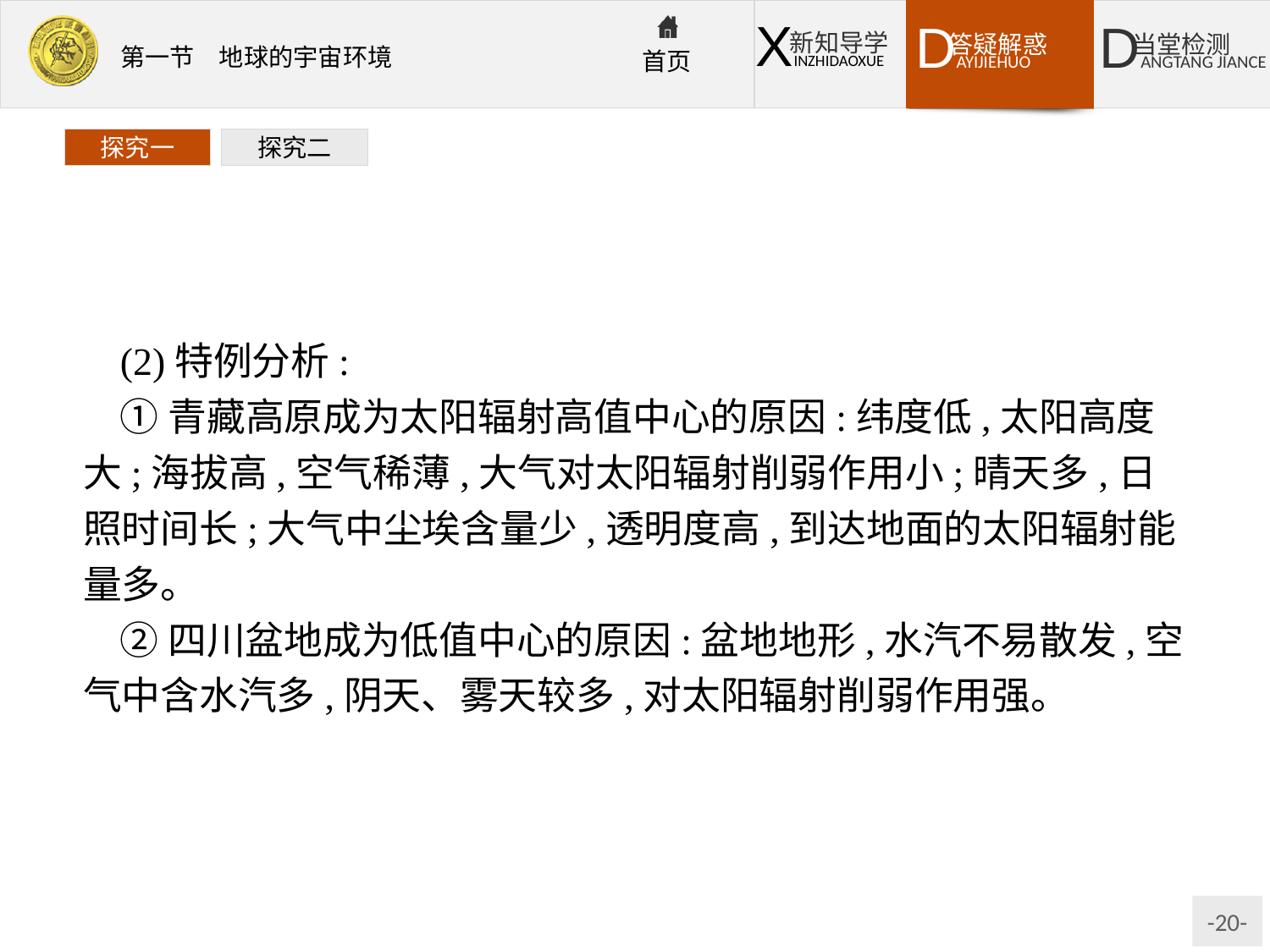

探究一
探究二
(2)特例分析:
①青藏高原成为太阳辐射高值中心的原因:纬度低,太阳高度大;海拔高,空气稀薄,大气对太阳辐射削弱作用小;晴天多,日照时间长;大气中尘埃含量少,透明度高,到达地面的太阳辐射能量多。
②四川盆地成为低值中心的原因:盆地地形,水汽不易散发,空气中含水汽多,阴天、雾天较多,对太阳辐射削弱作用强。